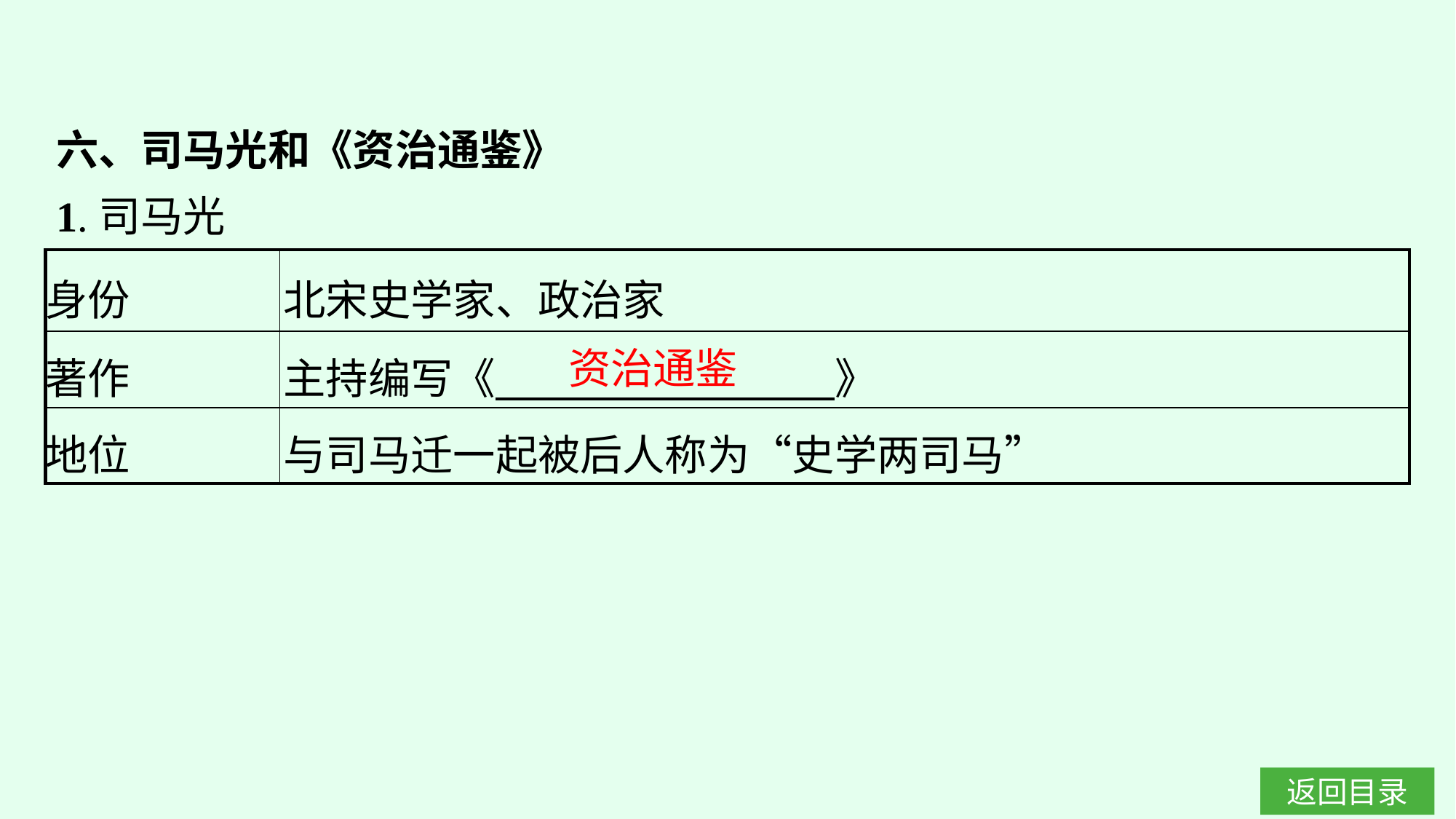

六、司马光和《资治通鉴》
1.司马光
| 身份 | 北宋史学家、政治家 |
| --- | --- |
| 著作 | 主持编写《　　　　　　　　》 |
| 地位 | 与司马迁一起被后人称为“史学两司马” |
资治通鉴